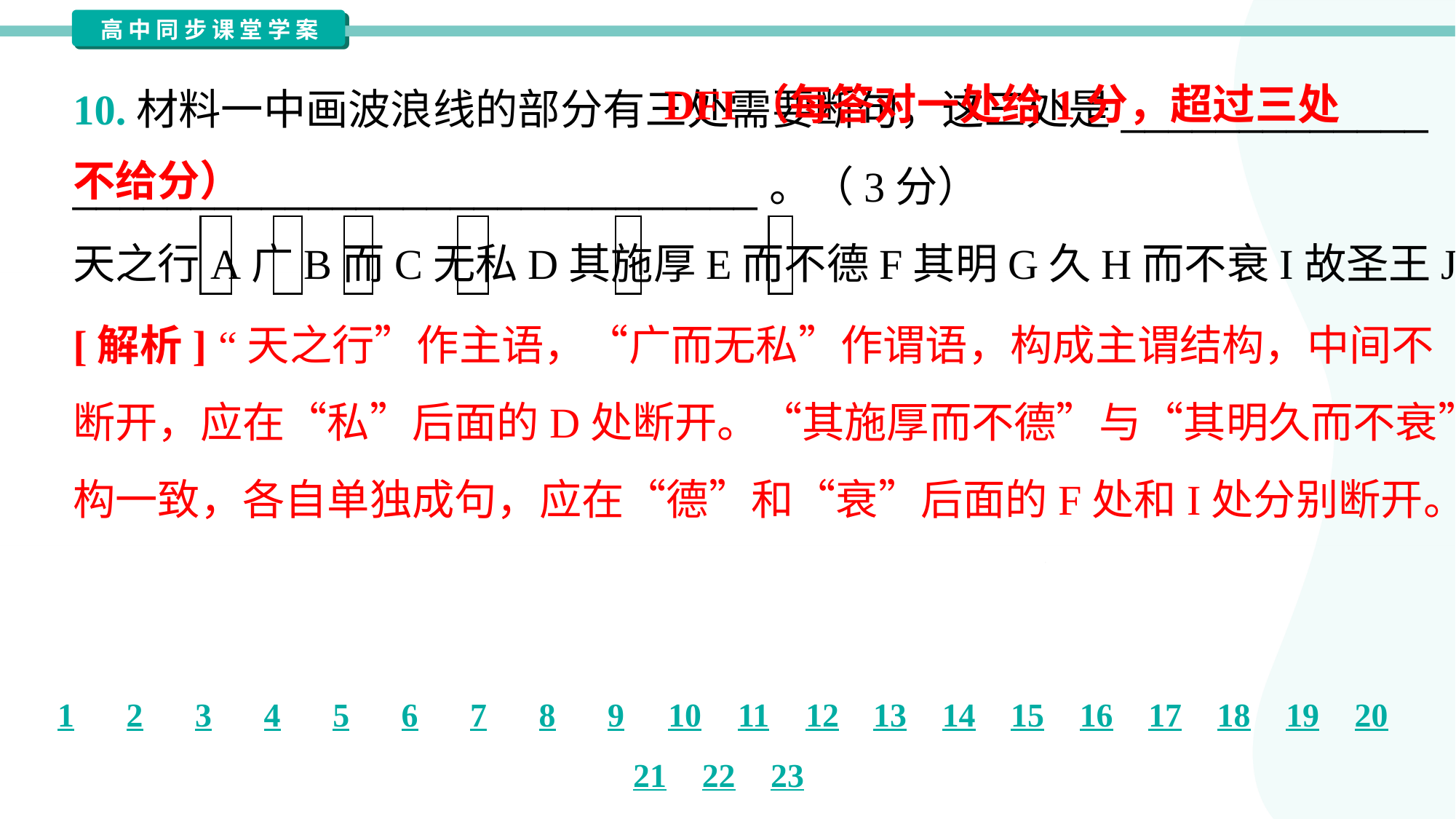

DFI（每答对一处给1分，超过三处不给分）
10.材料一中画波浪线的部分有三处需要断句，这三处是_____________
_____________________________。（3分）
天之行A广B而C无私D其施厚E而不德F其明G久H而不衰I故圣王J法之。

[解析] “天之行”作主语，“广而无私”作谓语，构成主谓结构，中间不
断开，应在“私”后面的D处断开。“其施厚而不德”与“其明久而不衰”结
构一致，各自单独成句，应在“德”和“衰”后面的F处和I处分别断开。